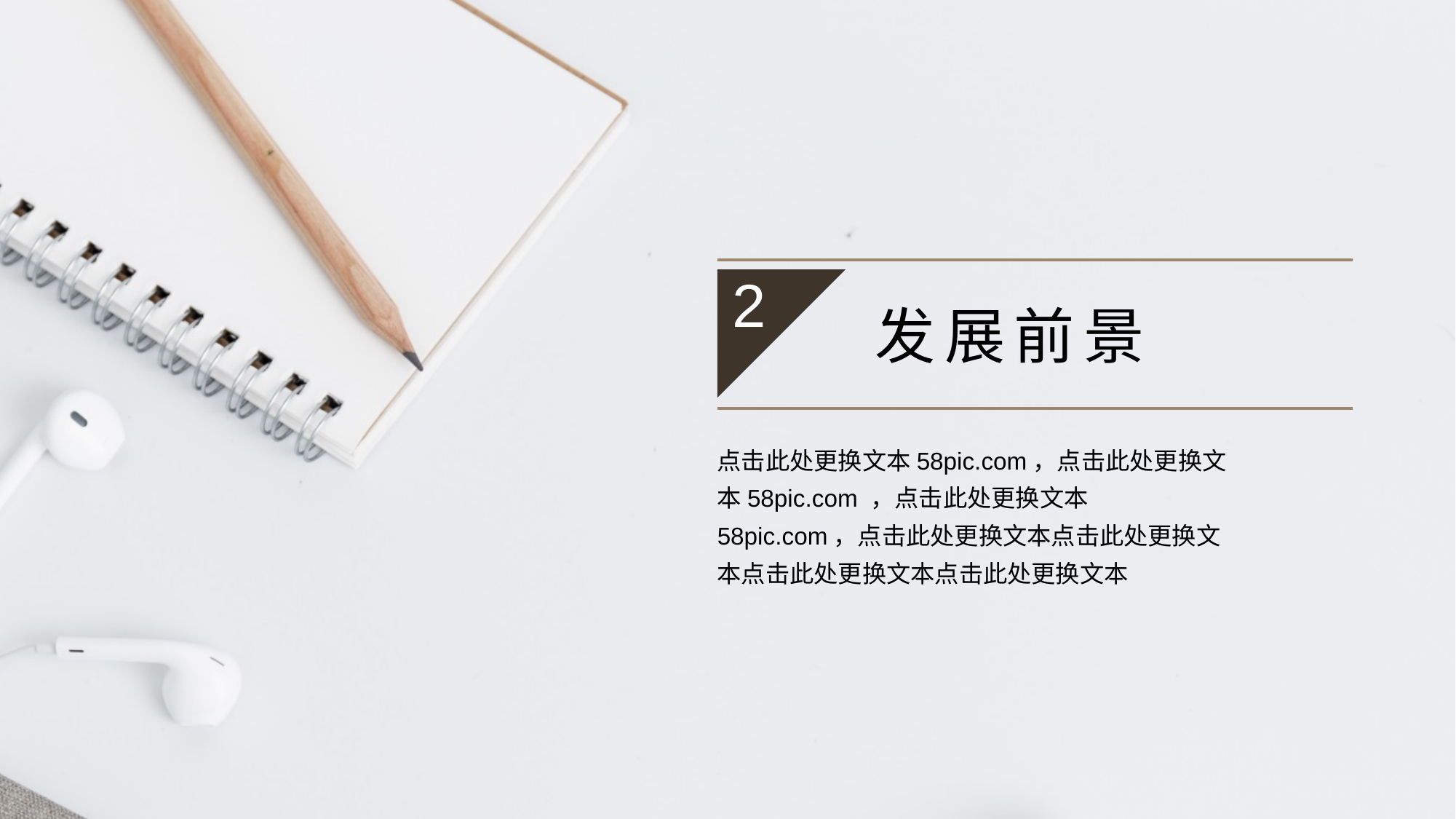

发展前景

2
点击此处更换文本58pic.com，点击此处更换文本58pic.com ，点击此处更换文本58pic.com，点击此处更换文本点击此处更换文本点击此处更换文本点击此处更换文本